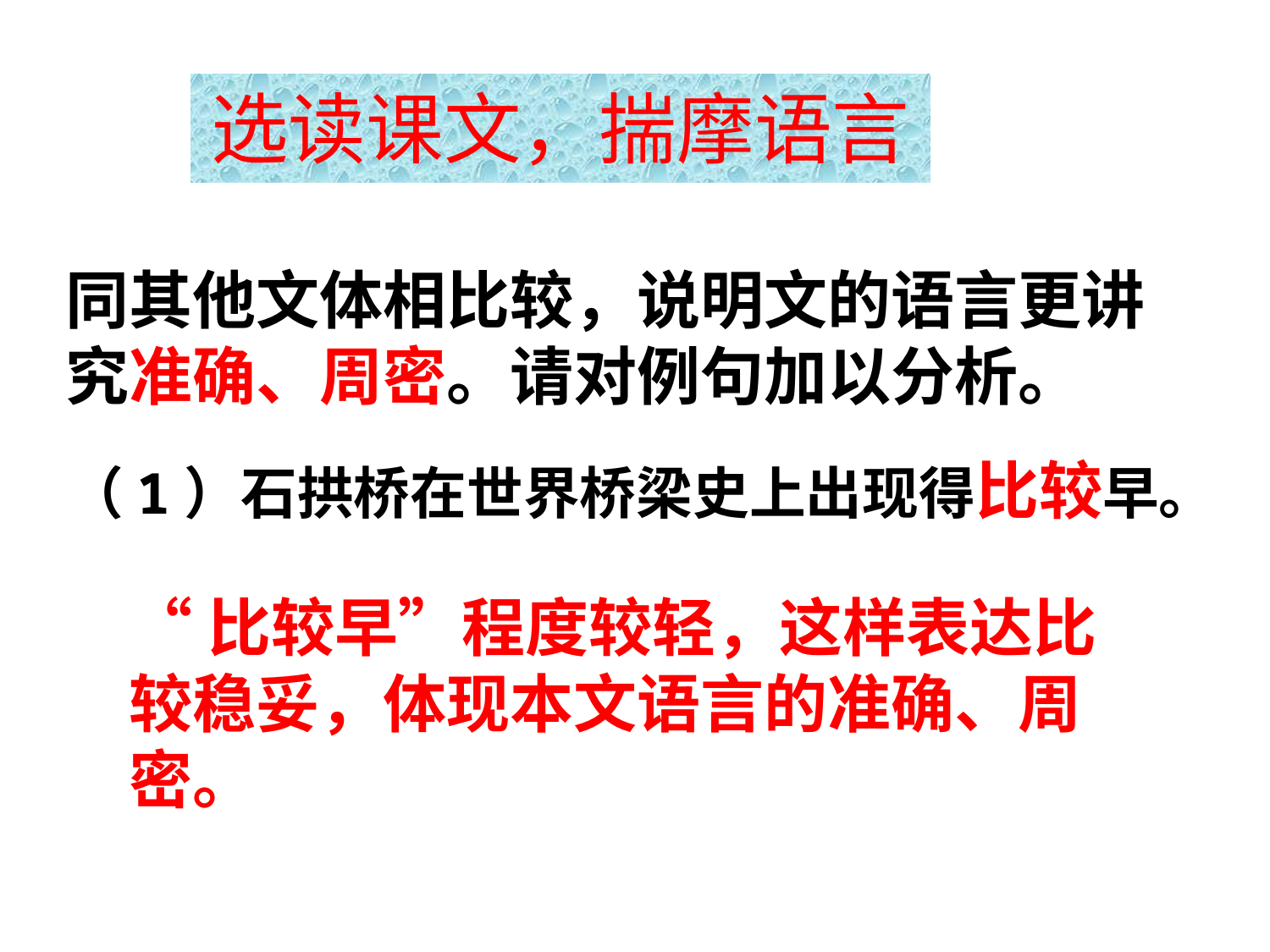

选读课文，揣摩语言
同其他文体相比较，说明文的语言更讲究准确、周密。请对例句加以分析。
（1）石拱桥在世界桥梁史上出现得比较早。

“比较早”程度较轻，这样表达比较稳妥，体现本文语言的准确、周密。